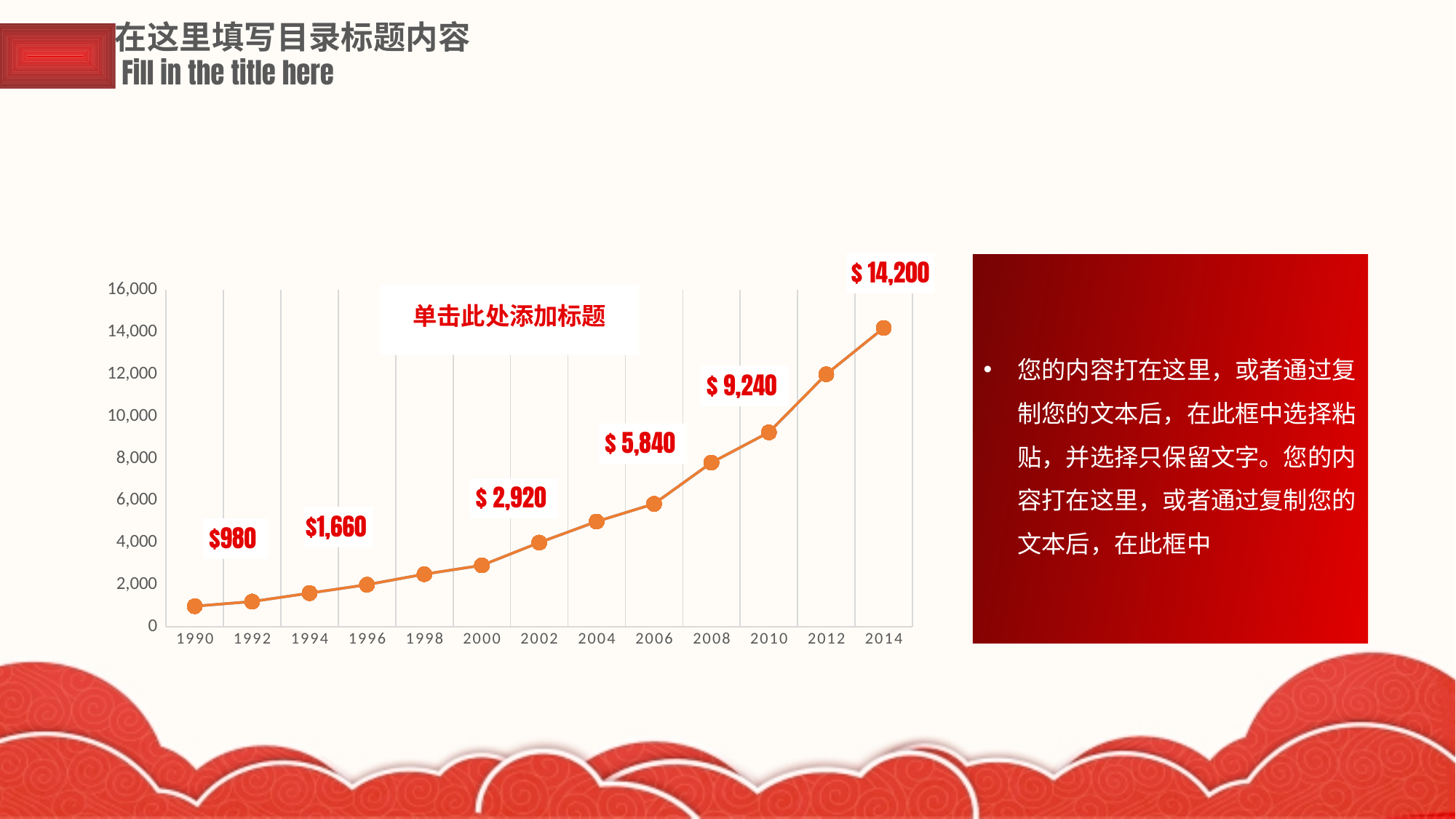

在这里填写目录标题内容

Fill in the title here
$ 14,200

### Chart

| Category | Series 1 | 列1 |
|---|---|---|
| 1990 | 980.0 | 0.1 |
| 1992 | 1200.0 | 0.66 |
| 1994 | 1600.0 | 0.35 |
| 1996 | 2000.0 | 0.45 |
| 1998 | 2500.0 | 0.77 |
| 2000 | 2920.0 | 0.42 |
| 2002 | 4000.0 | 0.47 |
| 2004 | 5000.0 | 0.68 |
| 2006 | 5840.0 | 0.99 |
| 2008 | 7800.0 | None |
| 2010 | 9240.0 | None |
| 2012 | 12000.0 | None |
| 2014 | 14200.0 | None |
单击此处添加标题
$ 9,240
$ 5,840

$ 2,920
$1,660
$980
您的内容打在这里，或者通过复制您的文本后，在此框中选择粘贴，并选择只保留文字。您的内容打在这里，或者通过复制您的文本后，在此框中